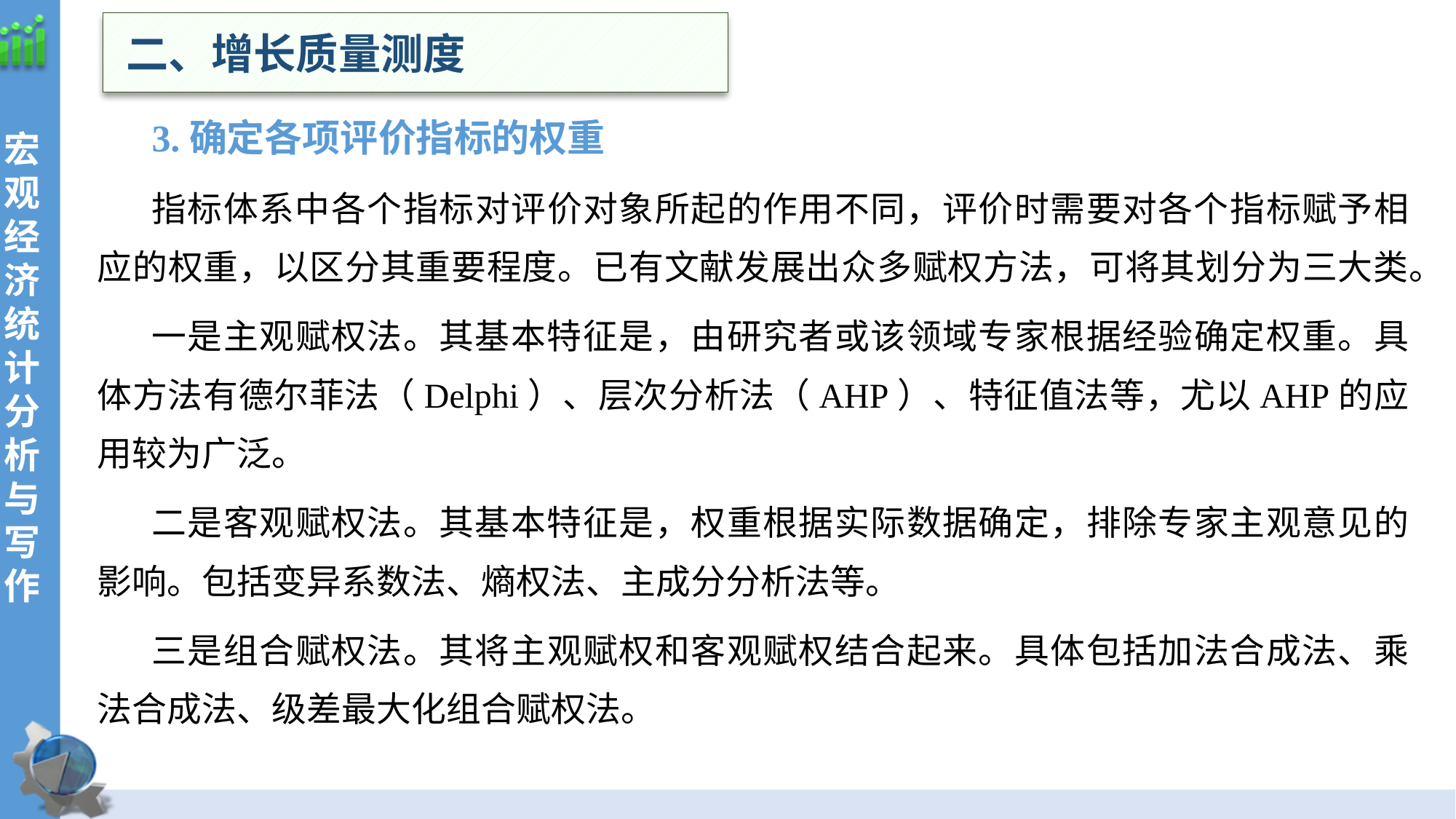

二、增长质量测度
3.确定各项评价指标的权重
指标体系中各个指标对评价对象所起的作用不同，评价时需要对各个指标赋予相应的权重，以区分其重要程度。已有文献发展出众多赋权方法，可将其划分为三大类。
一是主观赋权法。其基本特征是，由研究者或该领域专家根据经验确定权重。具体方法有德尔菲法（Delphi）、层次分析法（AHP）、特征值法等，尤以AHP的应用较为广泛。
二是客观赋权法。其基本特征是，权重根据实际数据确定，排除专家主观意见的影响。包括变异系数法、熵权法、主成分分析法等。
三是组合赋权法。其将主观赋权和客观赋权结合起来。具体包括加法合成法、乘法合成法、级差最大化组合赋权法。